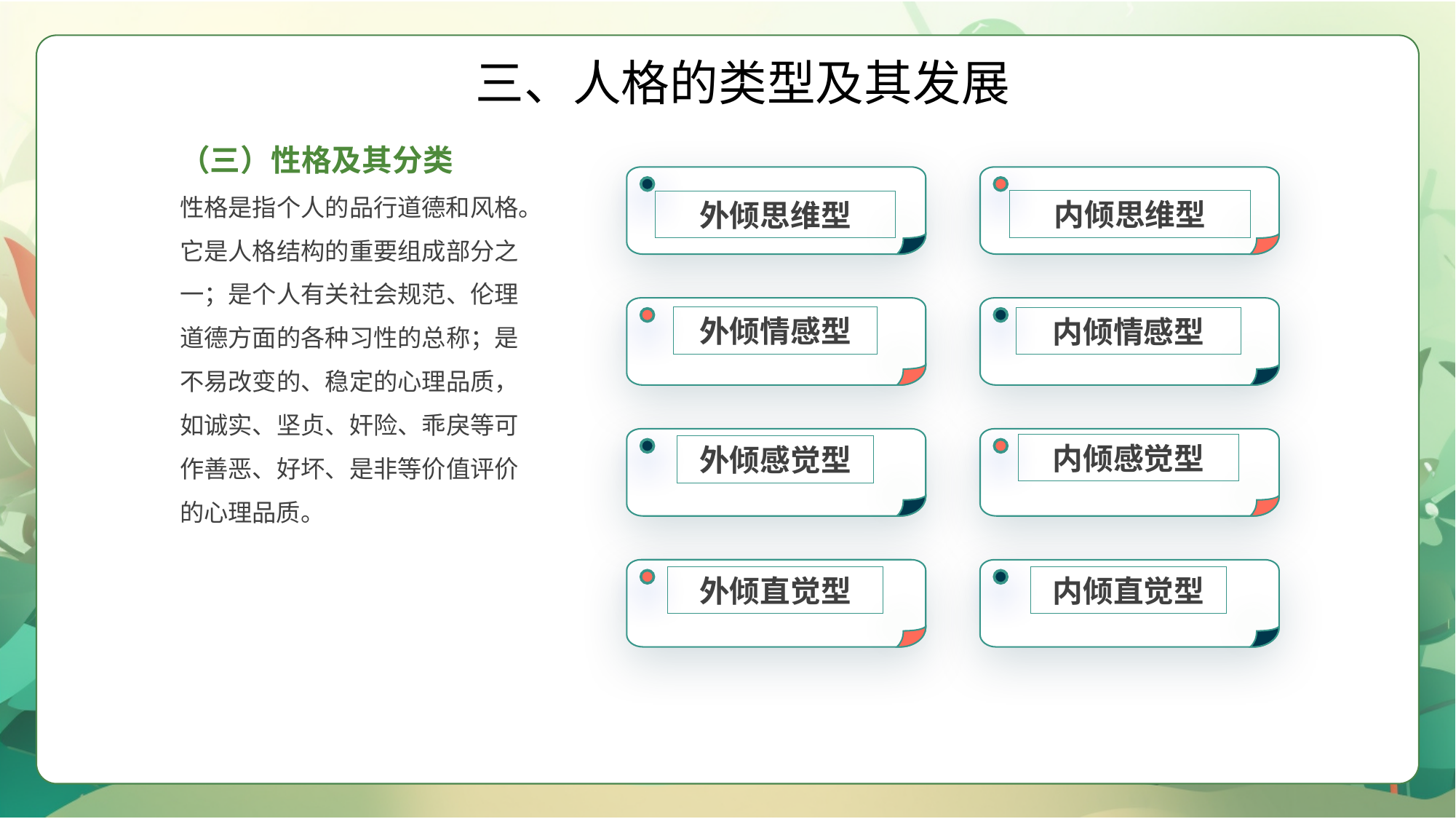

三、人格的类型及其发展
（三）性格及其分类
性格是指个人的品行道德和风格。它是人格结构的重要组成部分之一；是个人有关社会规范、伦理道德方面的各种习性的总称；是不易改变的、稳定的心理品质，如诚实、坚贞、奸险、乖戾等可作善恶、好坏、是非等价值评价的心理品质。

外倾思维型

内倾思维型

外倾情感型

内倾情感型

外倾感觉型

内倾感觉型

外倾直觉型

内倾直觉型